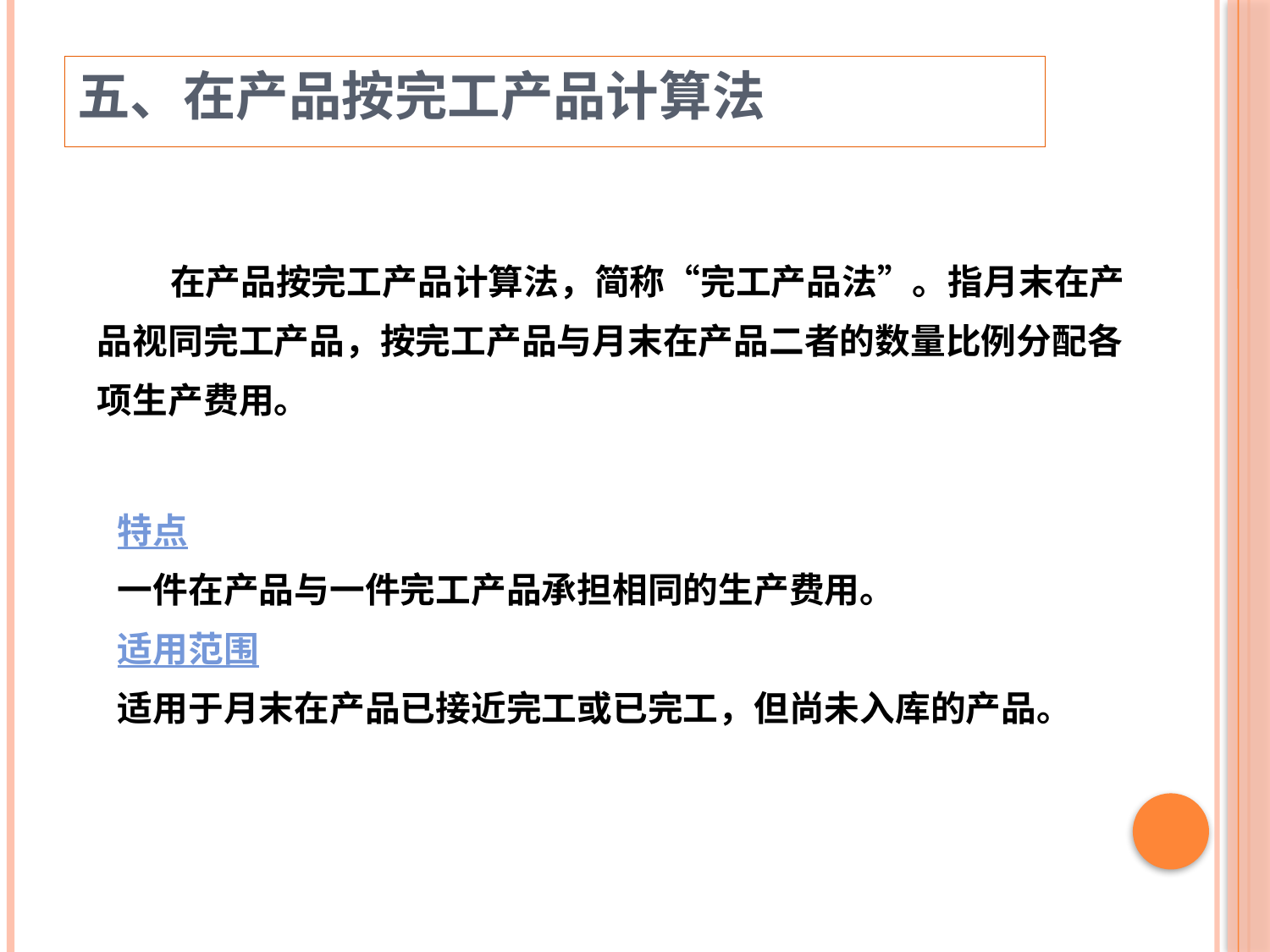

五、在产品按完工产品计算法
        在产品按完工产品计算法，简称“完工产品法”。指月末在产品视同完工产品，按完工产品与月末在产品二者的数量比例分配各项生产费用。
特点
一件在产品与一件完工产品承担相同的生产费用。
适用范围
适用于月末在产品已接近完工或已完工，但尚未入库的产品。